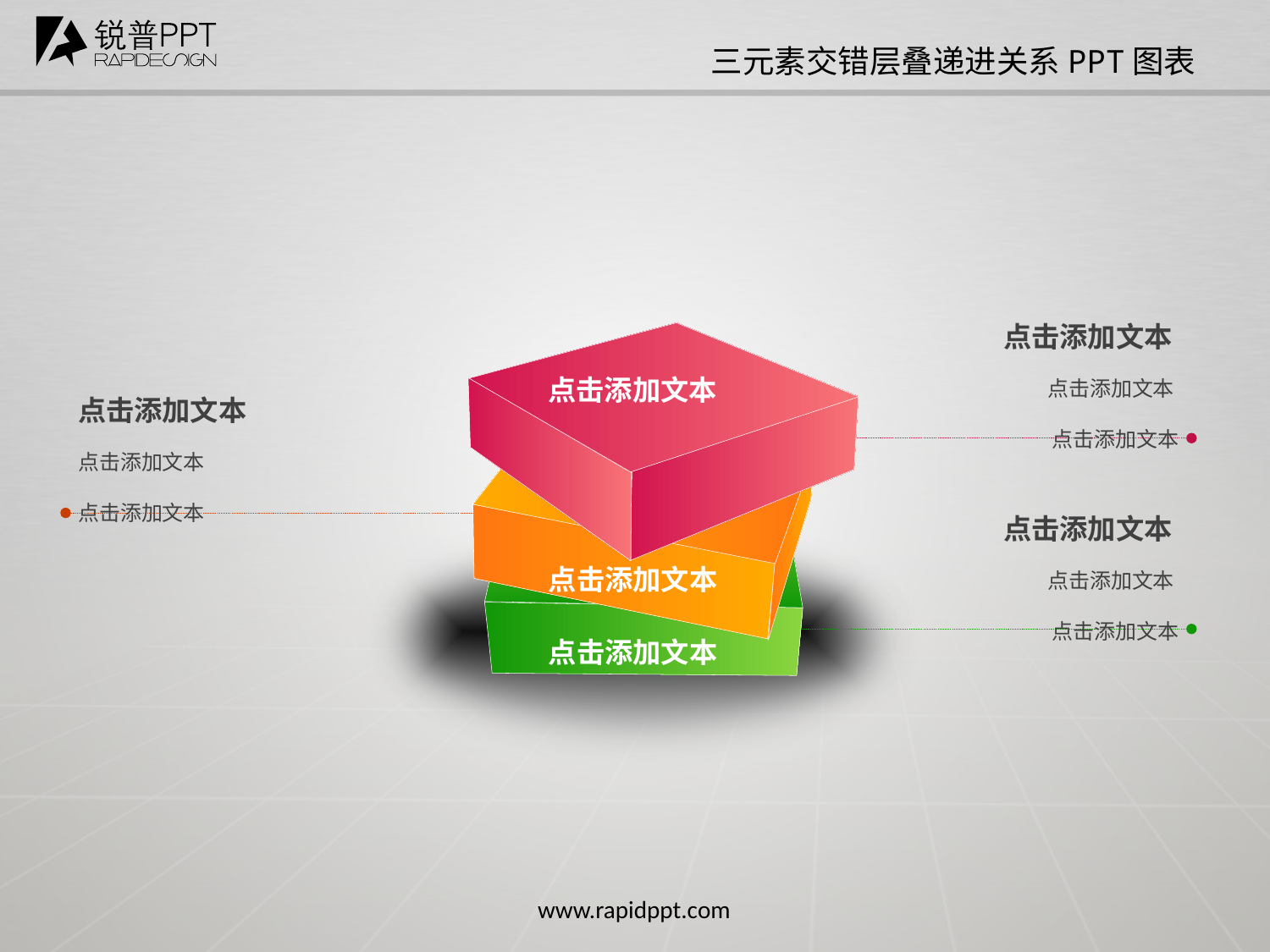

三元素交错层叠递进关系PPT图表
点击添加文本

点击添加文本
点击添加文本
点击添加文本
点击添加文本

点击添加文本
点击添加文本

点击添加文本
点击添加文本
点击添加文本
点击添加文本
点击添加文本
www.rapidppt.com